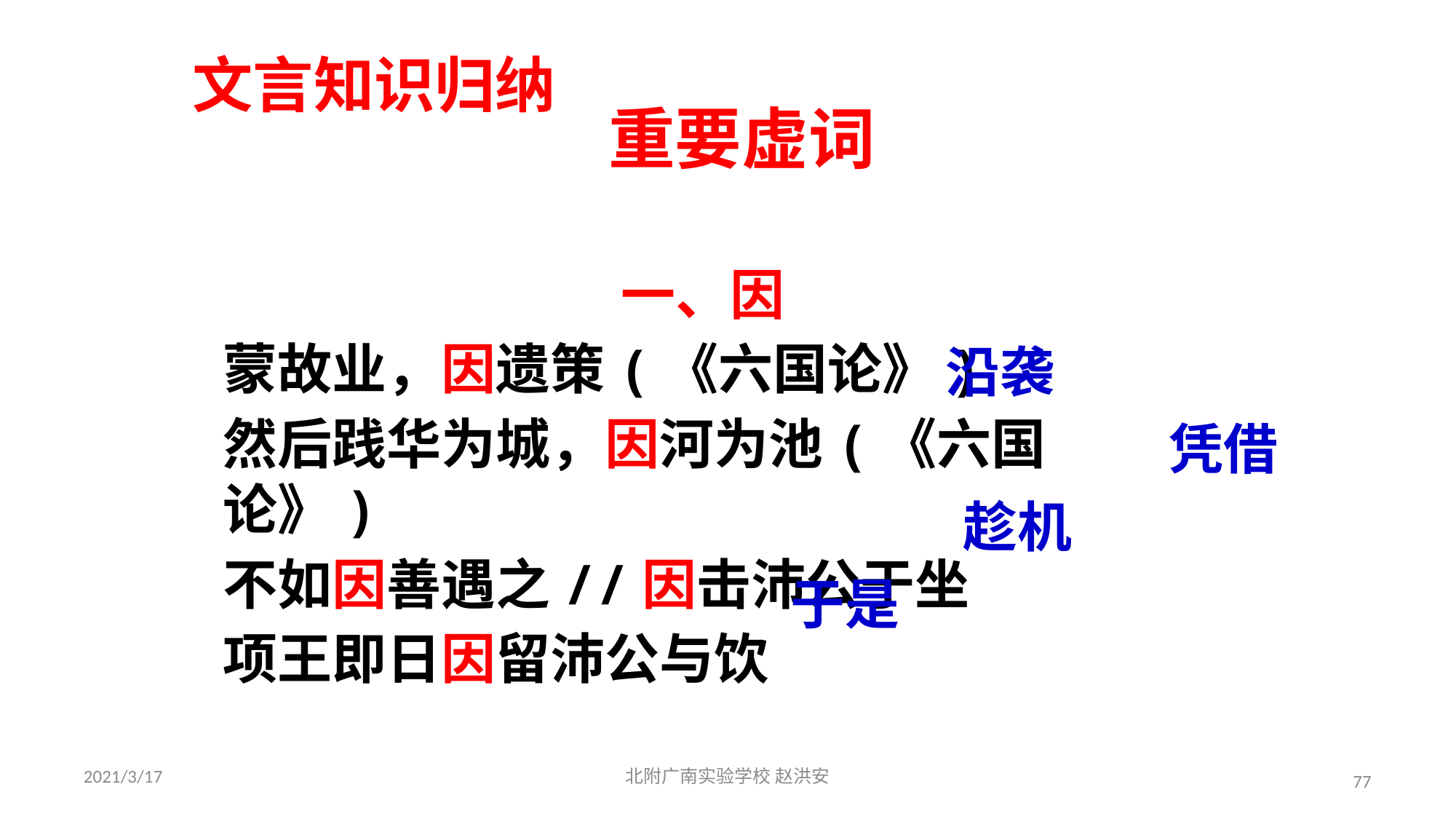

文言知识归纳
重要虚词
一、因
蒙故业，因遗策(《六国论》)
然后践华为城，因河为池(《六国论》)
不如因善遇之//因击沛公于坐
项王即日因留沛公与饮
沿袭
凭借
趁机
于是
2021/3/17
北附广南实验学校 赵洪安
77